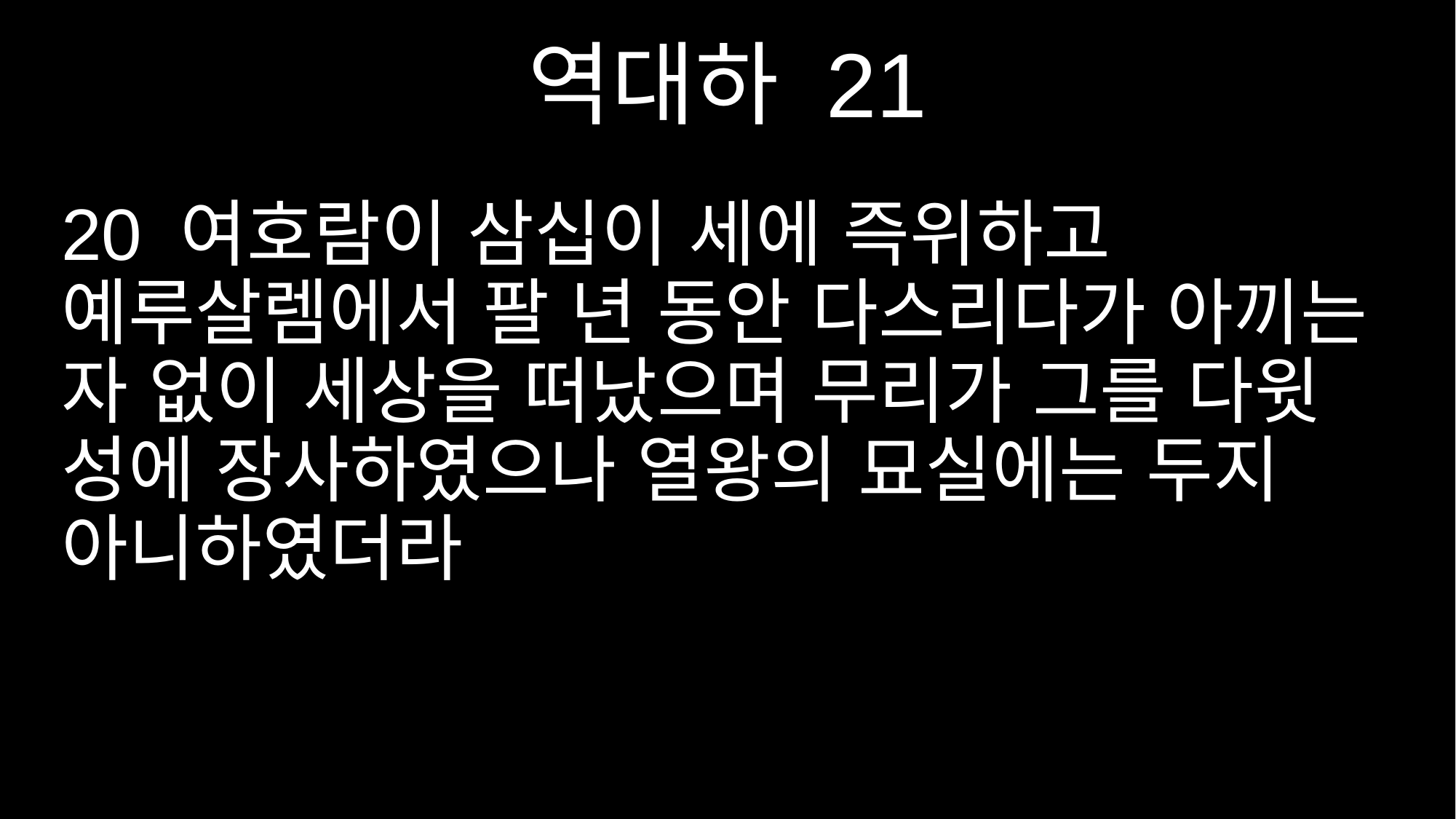

역대하 21
20 여호람이 삼십이 세에 즉위하고 예루살렘에서 팔 년 동안 다스리다가 아끼는 자 없이 세상을 떠났으며 무리가 그를 다윗 성에 장사하였으나 열왕의 묘실에는 두지 아니하였더라